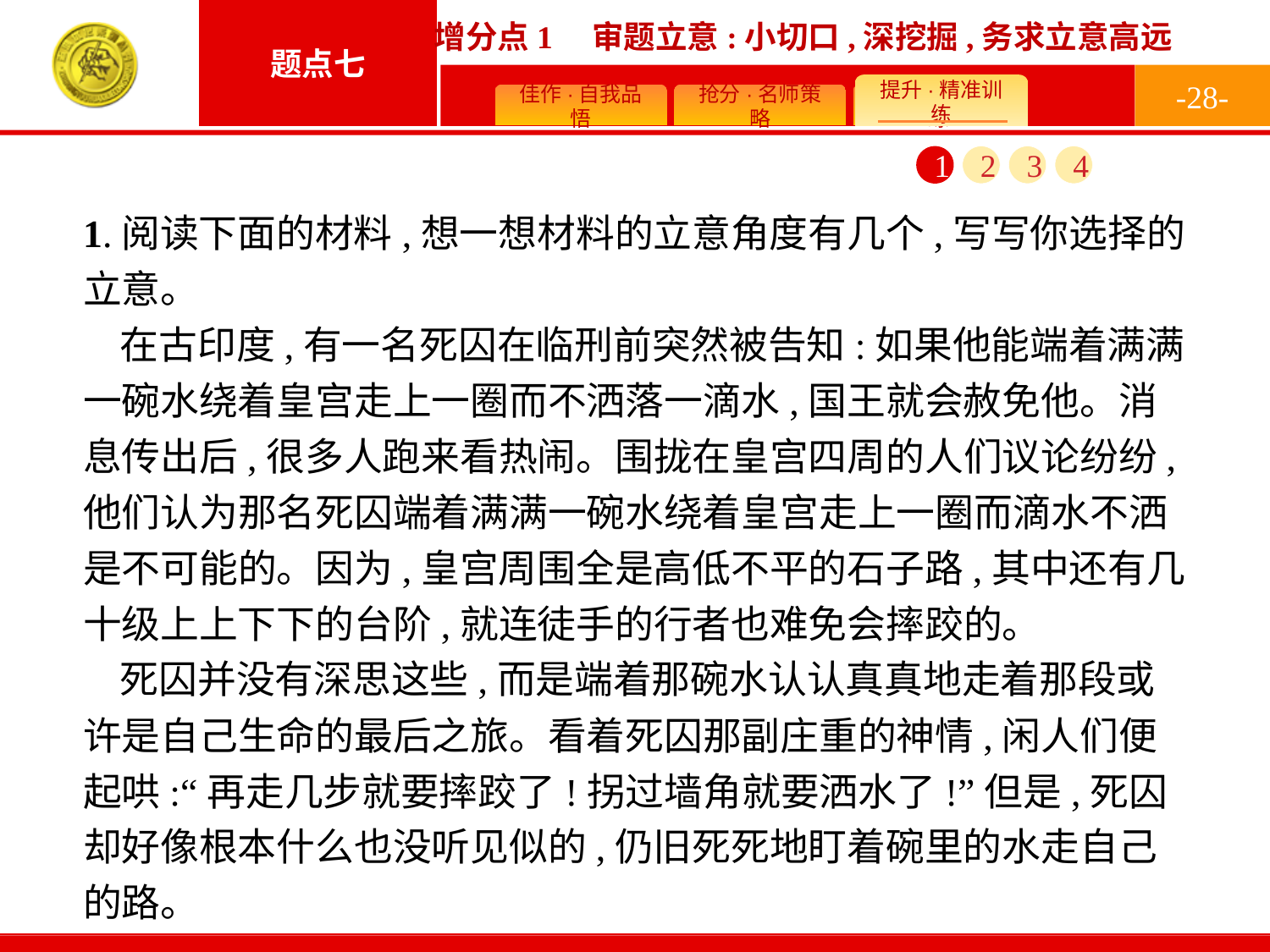

-28-
1
2
3
4
1.阅读下面的材料,想一想材料的立意角度有几个,写写你选择的立意。
在古印度,有一名死囚在临刑前突然被告知:如果他能端着满满一碗水绕着皇宫走上一圈而不洒落一滴水,国王就会赦免他。消息传出后,很多人跑来看热闹。围拢在皇宫四周的人们议论纷纷,他们认为那名死囚端着满满一碗水绕着皇宫走上一圈而滴水不洒是不可能的。因为,皇宫周围全是高低不平的石子路,其中还有几十级上上下下的台阶,就连徒手的行者也难免会摔跤的。
死囚并没有深思这些,而是端着那碗水认认真真地走着那段或许是自己生命的最后之旅。看着死囚那副庄重的神情,闲人们便起哄:“再走几步就要摔跤了!拐过墙角就要洒水了!”但是,死囚却好像根本什么也没听见似的,仍旧死死地盯着碗里的水走自己的路。